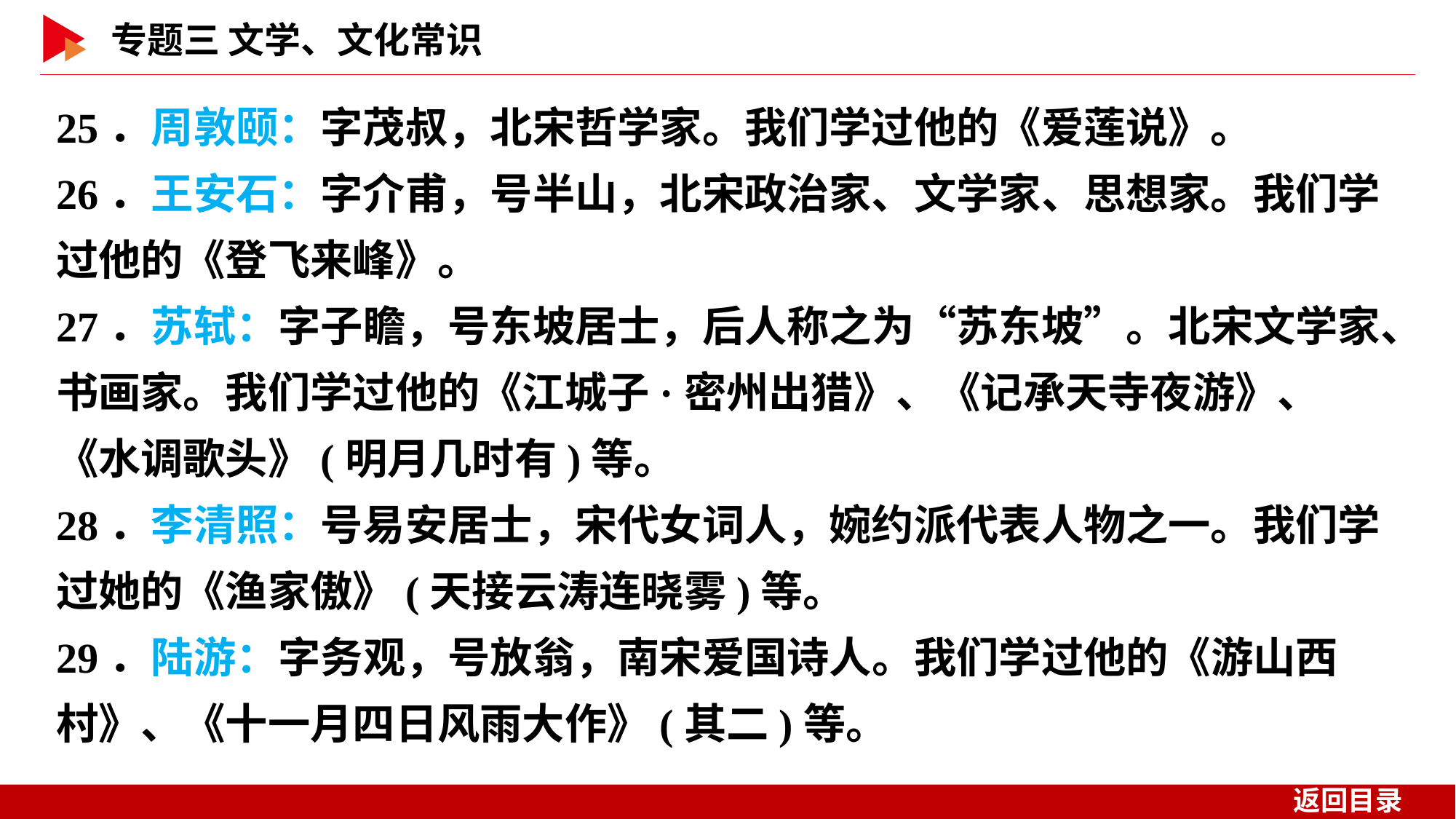

25．周敦颐：字茂叔，北宋哲学家。我们学过他的《爱莲说》。
26．王安石：字介甫，号半山，北宋政治家、文学家、思想家。我们学过他的《登飞来峰》。
27．苏轼：字子瞻，号东坡居士，后人称之为“苏东坡”。北宋文学家、书画家。我们学过他的《江城子·密州出猎》、《记承天寺夜游》、《水调歌头》(明月几时有)等。
28．李清照：号易安居士，宋代女词人，婉约派代表人物之一。我们学过她的《渔家傲》(天接云涛连晓雾)等。
29．陆游：字务观，号放翁，南宋爱国诗人。我们学过他的《游山西村》、《十一月四日风雨大作》(其二)等。